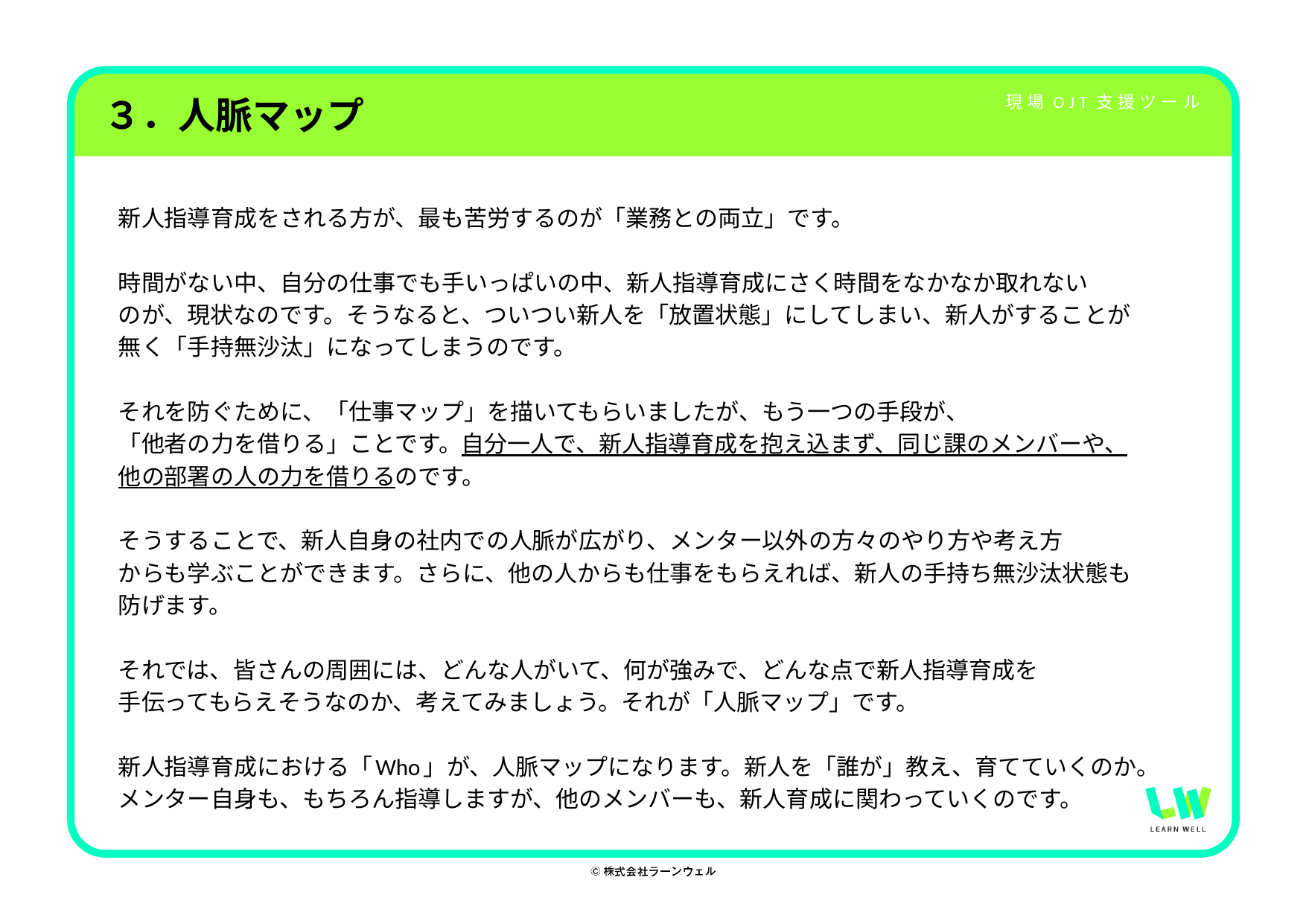

# ３．人脈マップ

新人指導育成をされる方が、最も苦労するのが「業務との両立」です。

時間がない中、自分の仕事でも手いっぱいの中、新人指導育成にさく時間をなかなか取れない
のが、現状なのです。そうなると、ついつい新人を「放置状態」にしてしまい、新人がすることが
無く「手持無沙汰」になってしまうのです。

それを防ぐために、「仕事マップ」を描いてもらいましたが、もう一つの手段が、
「他者の力を借りる」ことです。自分一人で、新人指導育成を抱え込まず、同じ課のメンバーや、
他の部署の人の力を借りるのです。

そうすることで、新人自身の社内での人脈が広がり、メンター以外の方々のやり方や考え方
からも学ぶことができます。さらに、他の人からも仕事をもらえれば、新人の手持ち無沙汰状態も
防げます。

それでは、皆さんの周囲には、どんな人がいて、何が強みで、どんな点で新人指導育成を
手伝ってもらえそうなのか、考えてみましょう。それが「人脈マップ」です。

新人指導育成における「Who」が、人脈マップになります。新人を「誰が」教え、育てていくのか。
メンター自身も、もちろん指導しますが、他のメンバーも、新人育成に関わっていくのです。